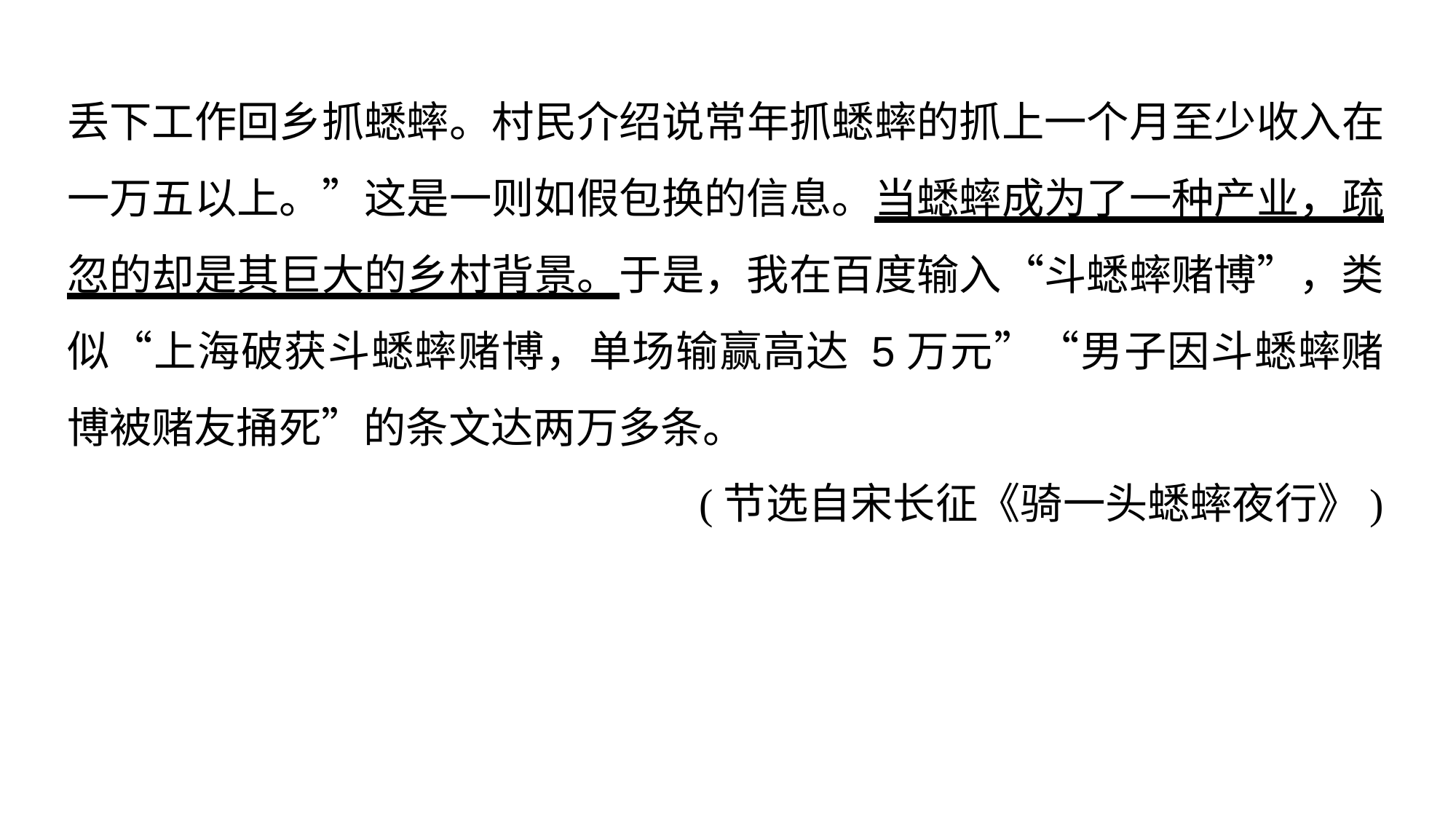

丢下工作回乡抓蟋蟀。村民介绍说常年抓蟋蟀的抓上一个月至少收入在一万五以上。”这是一则如假包换的信息。当蟋蟀成为了一种产业，疏忽的却是其巨大的乡村背景。于是，我在百度输入“斗蟋蟀赌博”，类似“上海破获斗蟋蟀赌博，单场输赢高达 5万元”“男子因斗蟋蟀赌博被赌友捅死”的条文达两万多条。
(节选自宋长征《骑一头蟋蟀夜行》)